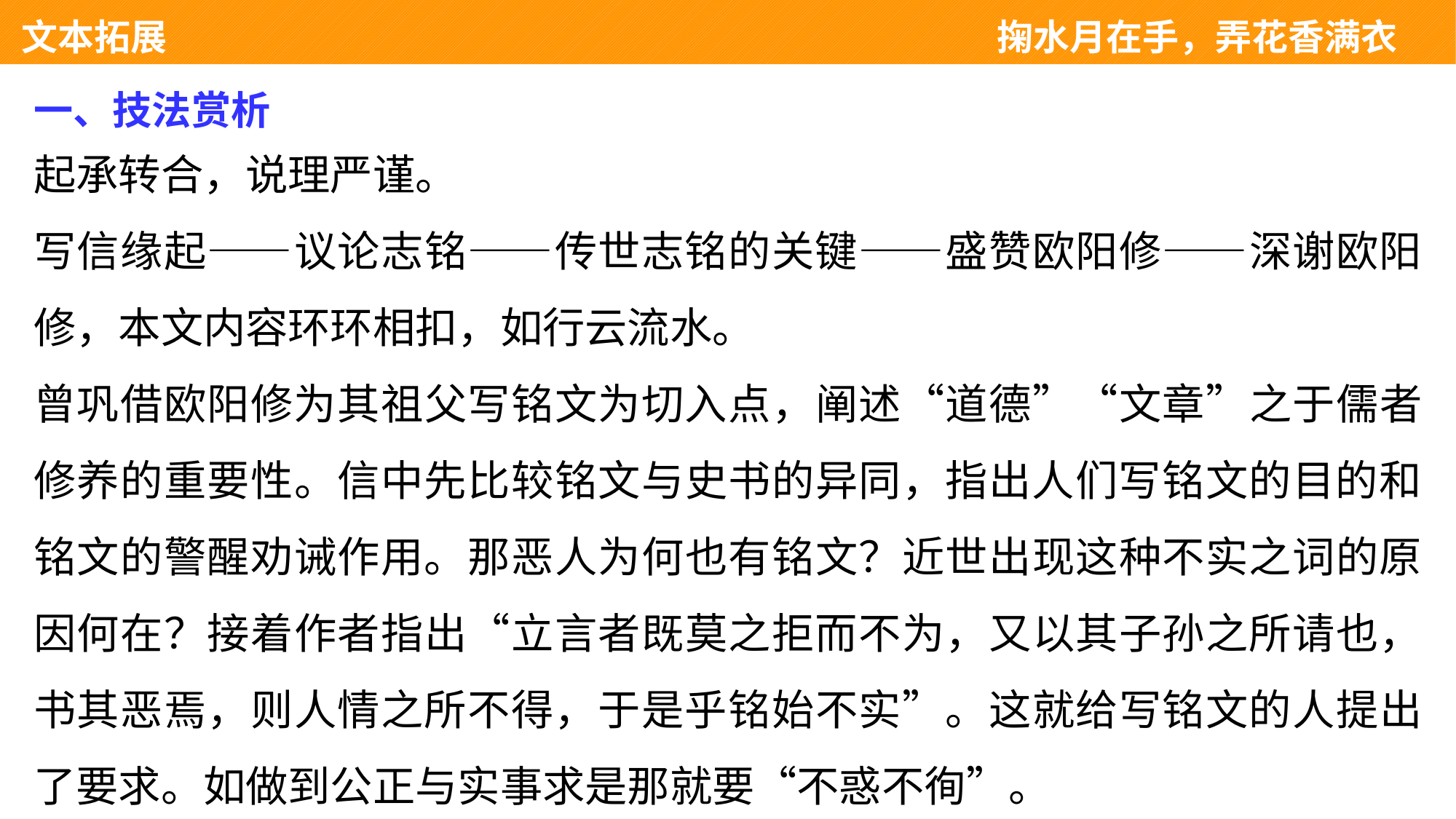

文本拓展        　　　　　　　　　　　　　　　　　　　　　掬水月在手，弄花香满衣
一、技法赏析
起承转合，说理严谨。
写信缘起——议论志铭——传世志铭的关键——盛赞欧阳修——深谢欧阳修，本文内容环环相扣，如行云流水。
曾巩借欧阳修为其祖父写铭文为切入点，阐述“道德”“文章”之于儒者修养的重要性。信中先比较铭文与史书的异同，指出人们写铭文的目的和铭文的警醒劝诫作用。那恶人为何也有铭文？近世出现这种不实之词的原因何在？接着作者指出“立言者既莫之拒而不为，又以其子孙之所请也，书其恶焉，则人情之所不得，于是乎铭始不实”。这就给写铭文的人提出了要求。如做到公正与实事求是那就要“不惑不徇”。